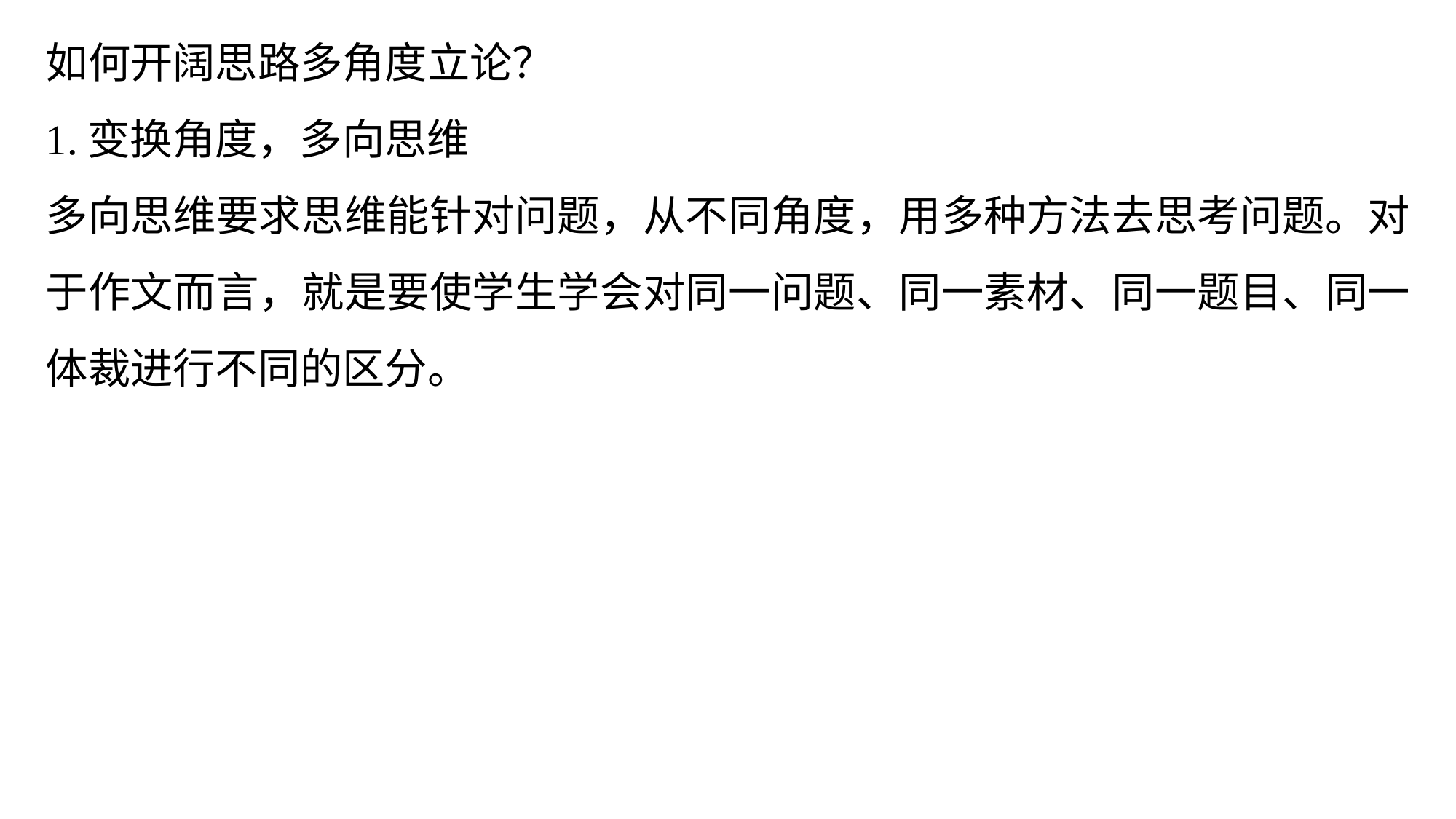

如何开阔思路多角度立论？
1.变换角度，多向思维
多向思维要求思维能针对问题，从不同角度，用多种方法去思考问题。对于作文而言，就是要使学生学会对同一问题、同一素材、同一题目、同一体裁进行不同的区分。